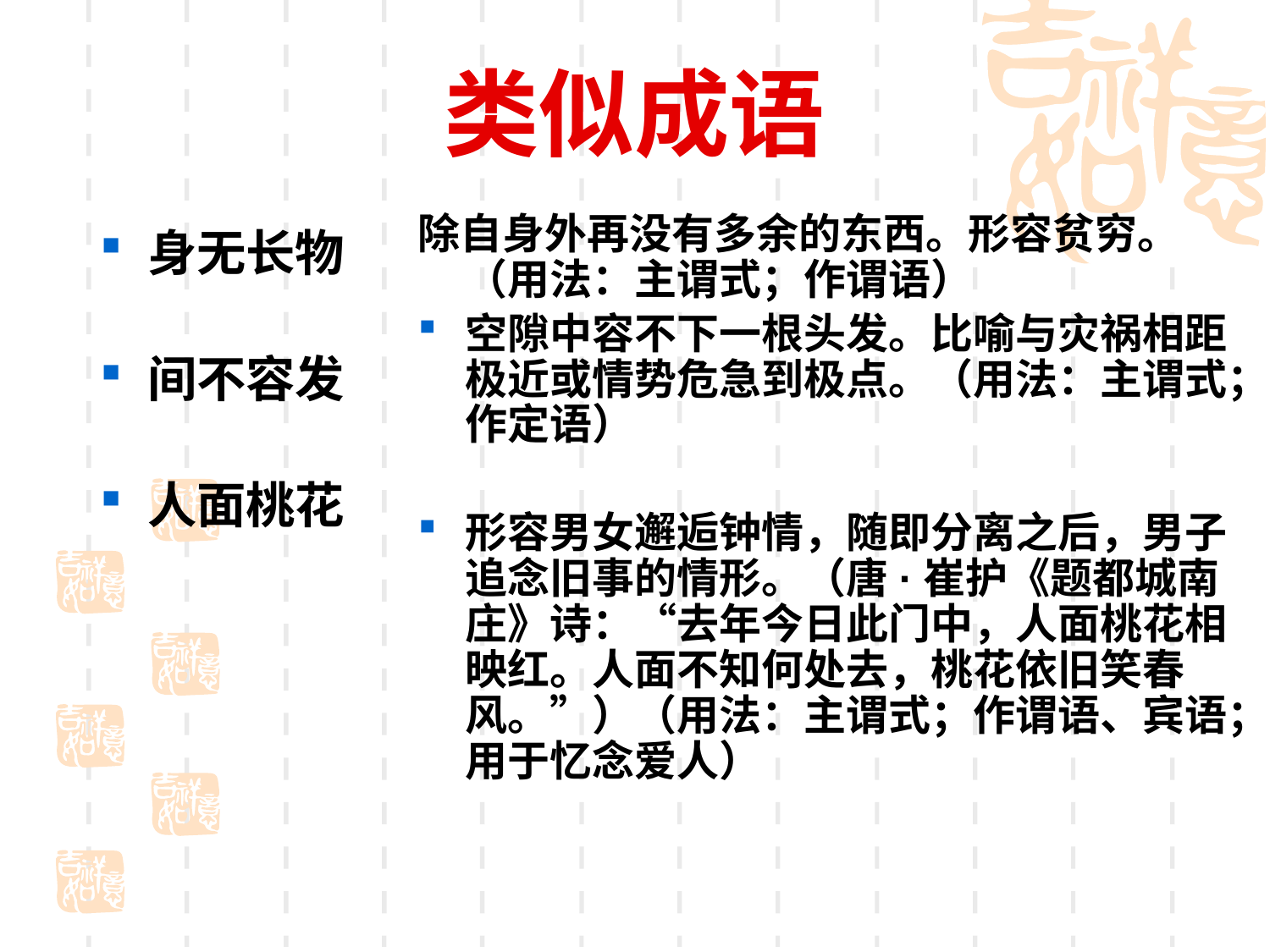

# 类似成语
除自身外再没有多余的东西。形容贫穷。（用法：主谓式；作谓语）
空隙中容不下一根头发。比喻与灾祸相距极近或情势危急到极点。（用法：主谓式；作定语）

形容男女邂逅钟情，随即分离之后，男子追念旧事的情形。（唐·崔护《题都城南庄》诗：“去年今日此门中，人面桃花相映红。人面不知何处去，桃花依旧笑春风。”）（用法：主谓式；作谓语、宾语；用于忆念爱人）

身无长物

间不容发

人面桃花